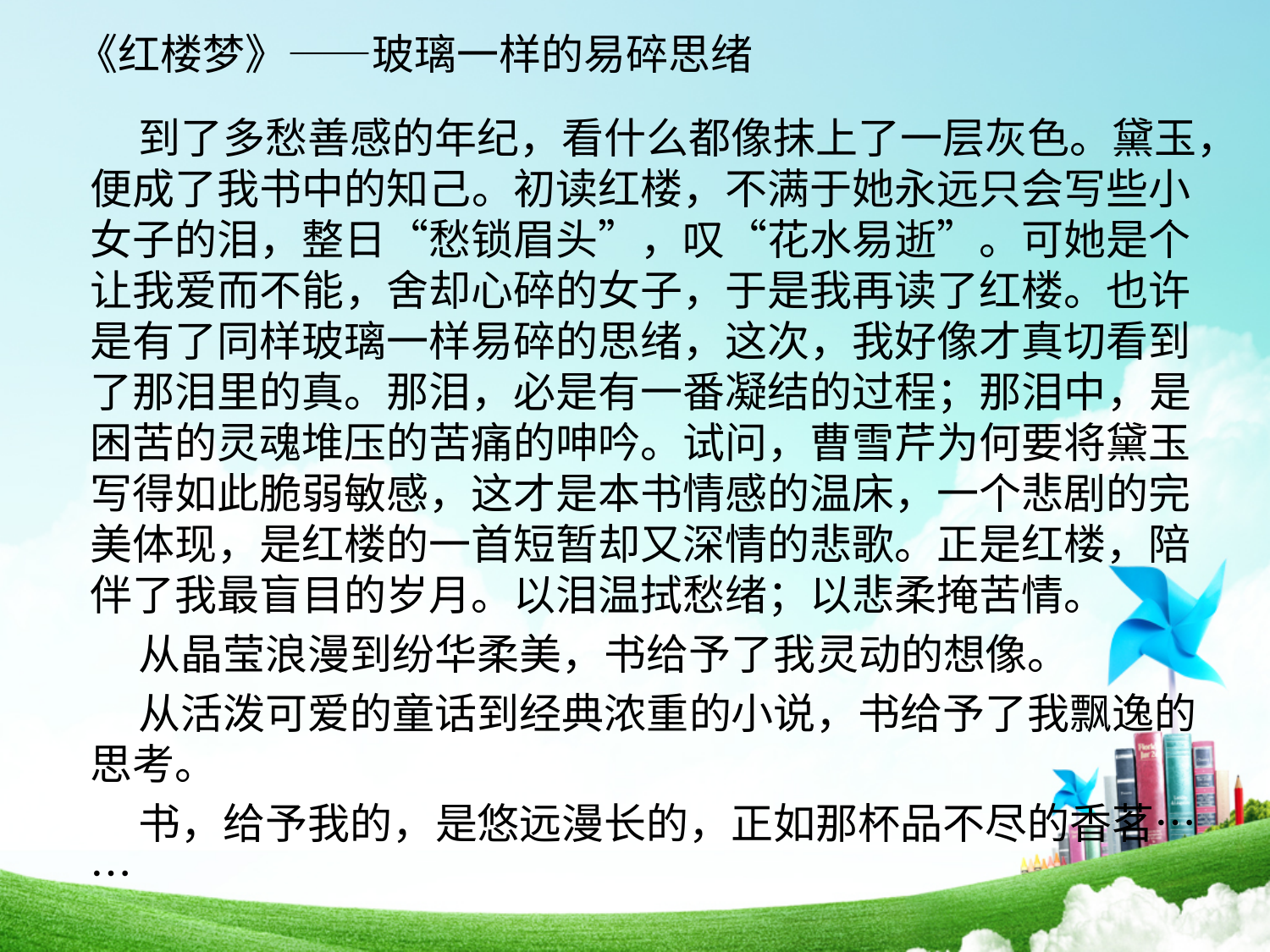

# 《红楼梦》——玻璃一样的易碎思绪
    到了多愁善感的年纪，看什么都像抹上了一层灰色。黛玉，便成了我书中的知己。初读红楼，不满于她永远只会写些小女子的泪，整日“愁锁眉头”，叹“花水易逝”。可她是个让我爱而不能，舍却心碎的女子，于是我再读了红楼。也许是有了同样玻璃一样易碎的思绪，这次，我好像才真切看到了那泪里的真。那泪，必是有一番凝结的过程；那泪中，是困苦的灵魂堆压的苦痛的呻吟。试问，曹雪芹为何要将黛玉写得如此脆弱敏感，这才是本书情感的温床，一个悲剧的完美体现，是红楼的一首短暂却又深情的悲歌。正是红楼，陪伴了我最盲目的岁月。以泪温拭愁绪；以悲柔掩苦情。
    从晶莹浪漫到纷华柔美，书给予了我灵动的想像。
    从活泼可爱的童话到经典浓重的小说，书给予了我飘逸的思考。
    书，给予我的，是悠远漫长的，正如那杯品不尽的香茗……